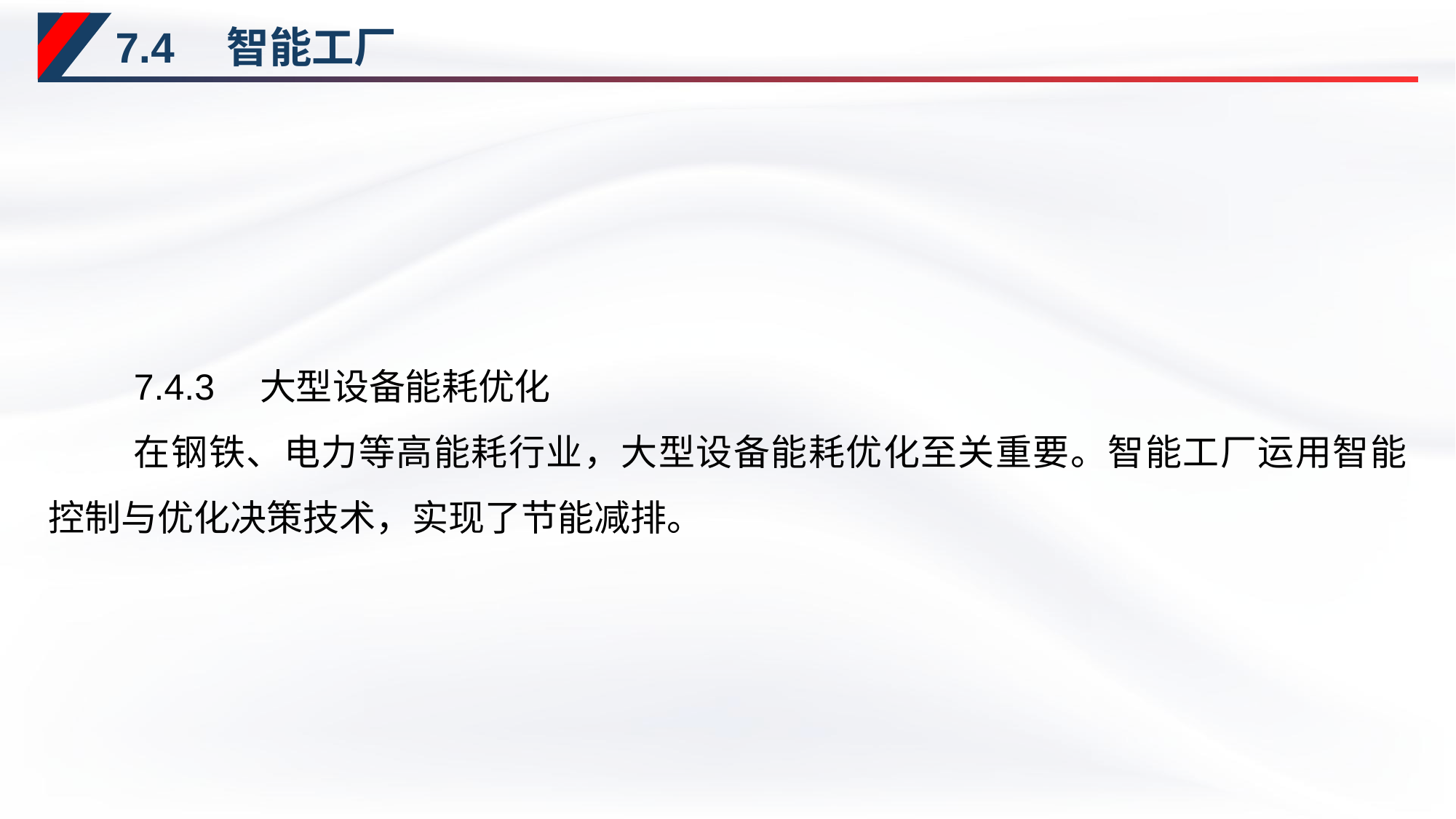

# 7.4　智能工厂
7.4.3　大型设备能耗优化
在钢铁、电力等高能耗行业，大型设备能耗优化至关重要。智能工厂运用智能控制与优化决策技术，实现了节能减排。